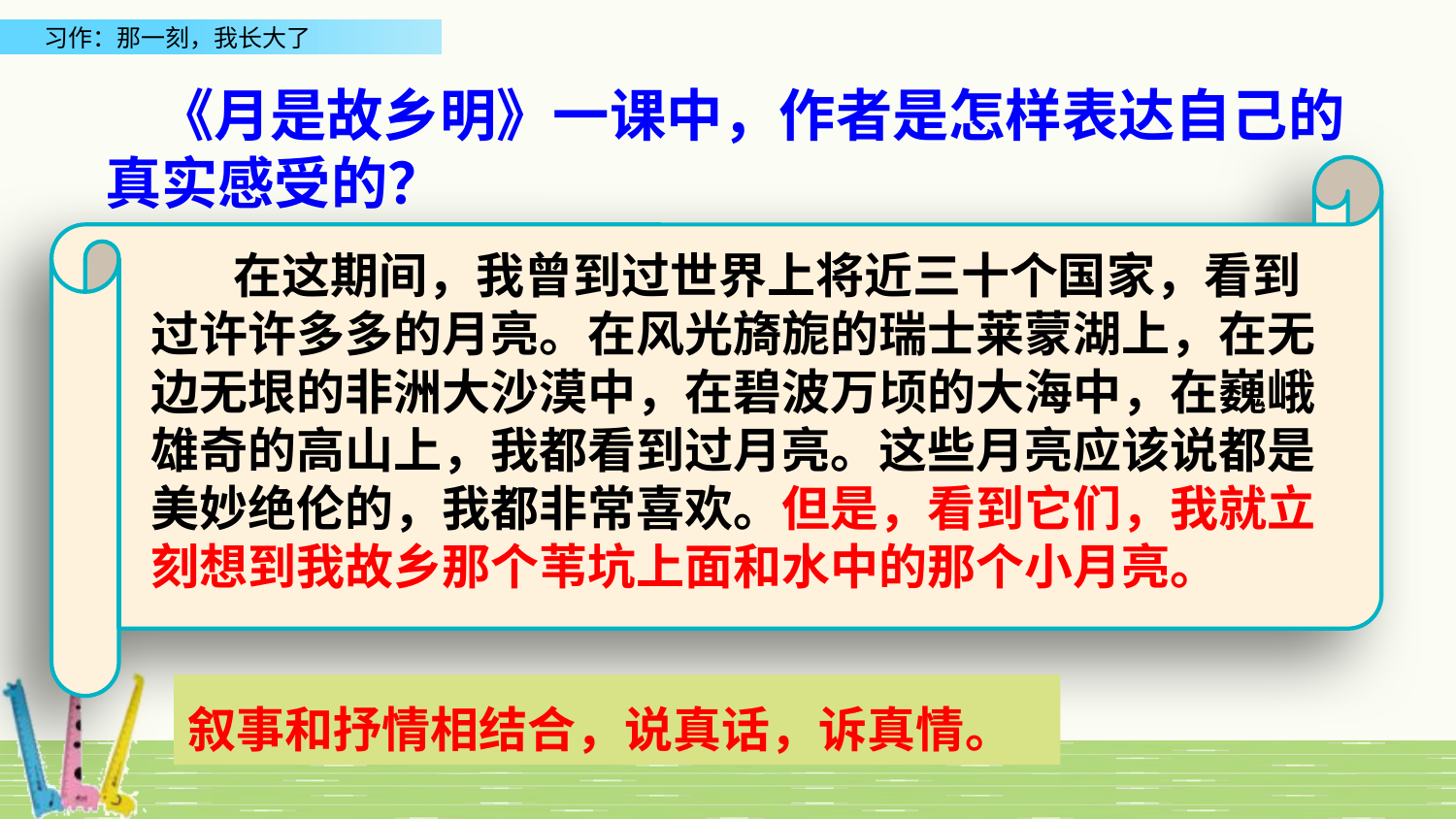

《月是故乡明》一课中，作者是怎样表达自己的真实感受的？

  在这期间，我曾到过世界上将近三十个国家，看到过许许多多的月亮。在风光旖旎的瑞士莱蒙湖上，在无边无垠的非洲大沙漠中，在碧波万顷的大海中，在巍峨雄奇的高山上，我都看到过月亮。这些月亮应该说都是美妙绝伦的，我都非常喜欢。但是，看到它们，我就立刻想到我故乡那个苇坑上面和水中的那个小月亮。
叙事和抒情相结合，说真话，诉真情。